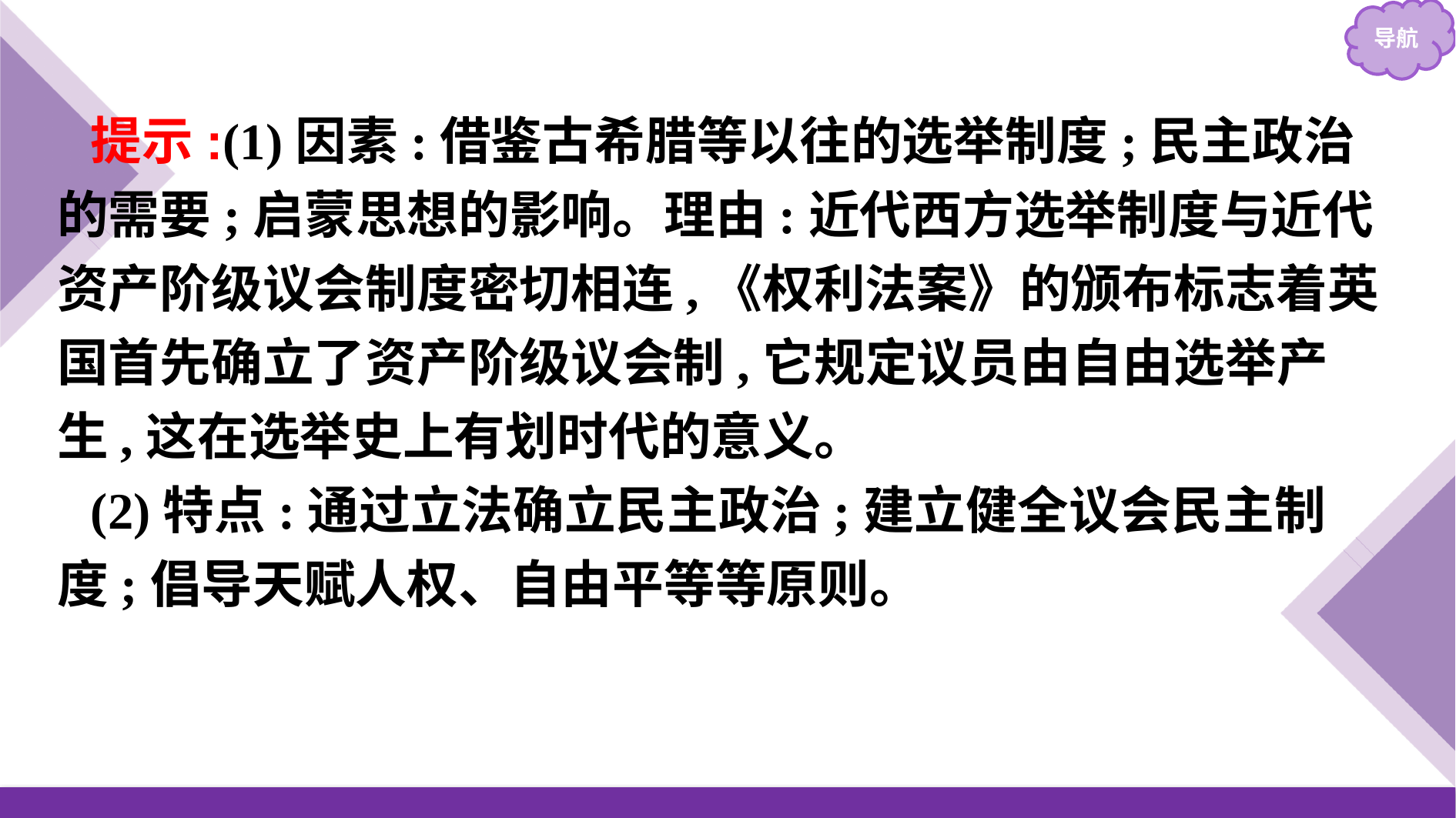

提示:(1)因素:借鉴古希腊等以往的选举制度;民主政治的需要;启蒙思想的影响。理由:近代西方选举制度与近代资产阶级议会制度密切相连,《权利法案》的颁布标志着英国首先确立了资产阶级议会制,它规定议员由自由选举产生,这在选举史上有划时代的意义。
(2)特点:通过立法确立民主政治;建立健全议会民主制度;倡导天赋人权、自由平等等原则。